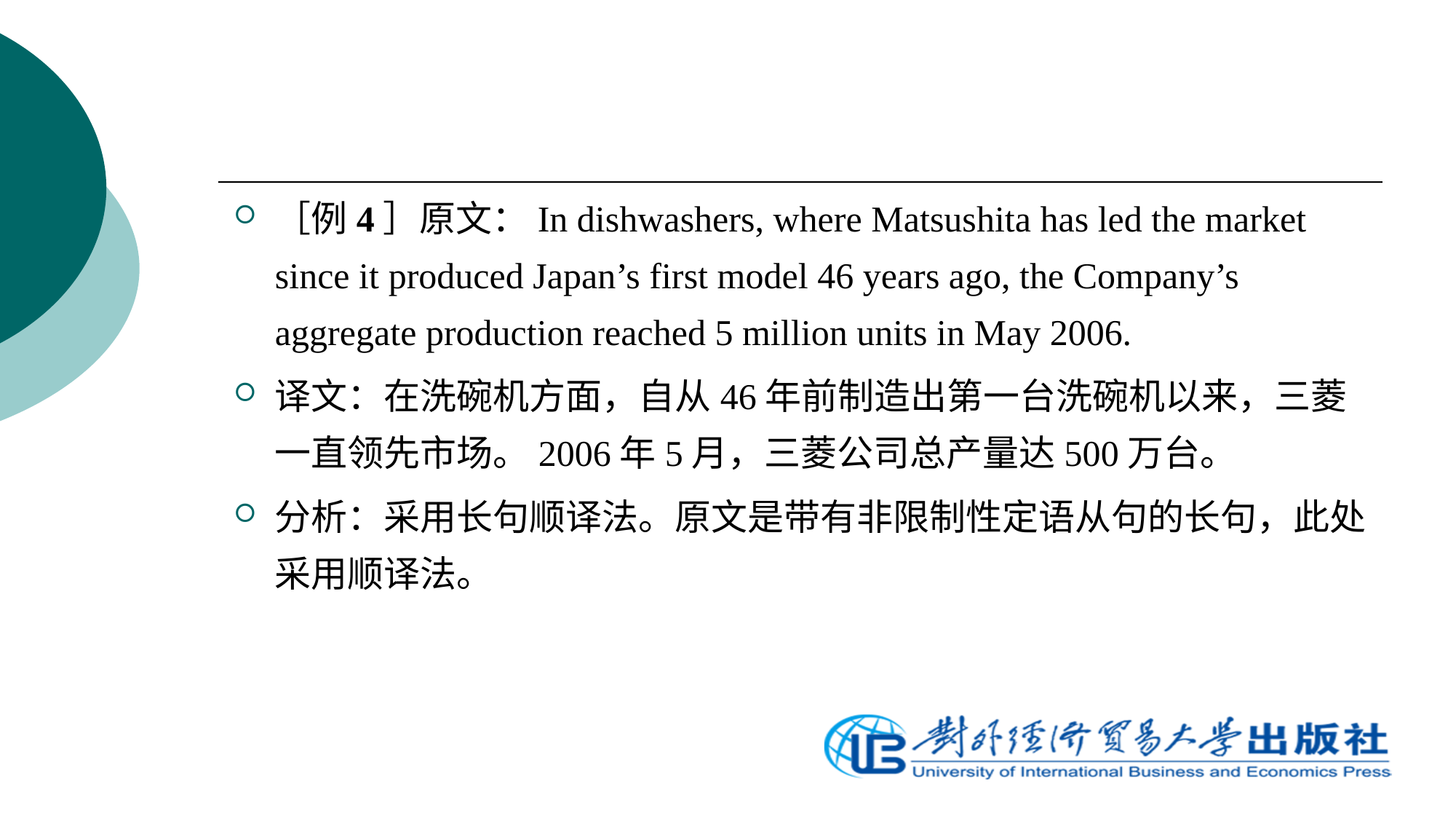

［例4］原文：In dishwashers, where Matsushita has led the market since it produced Japan’s first model 46 years ago, the Company’s aggregate production reached 5 million units in May 2006.
译文：在洗碗机方面，自从46年前制造出第一台洗碗机以来，三菱一直领先市场。2006年5月，三菱公司总产量达500万台。
分析：采用长句顺译法。原文是带有非限制性定语从句的长句，此处采用顺译法。